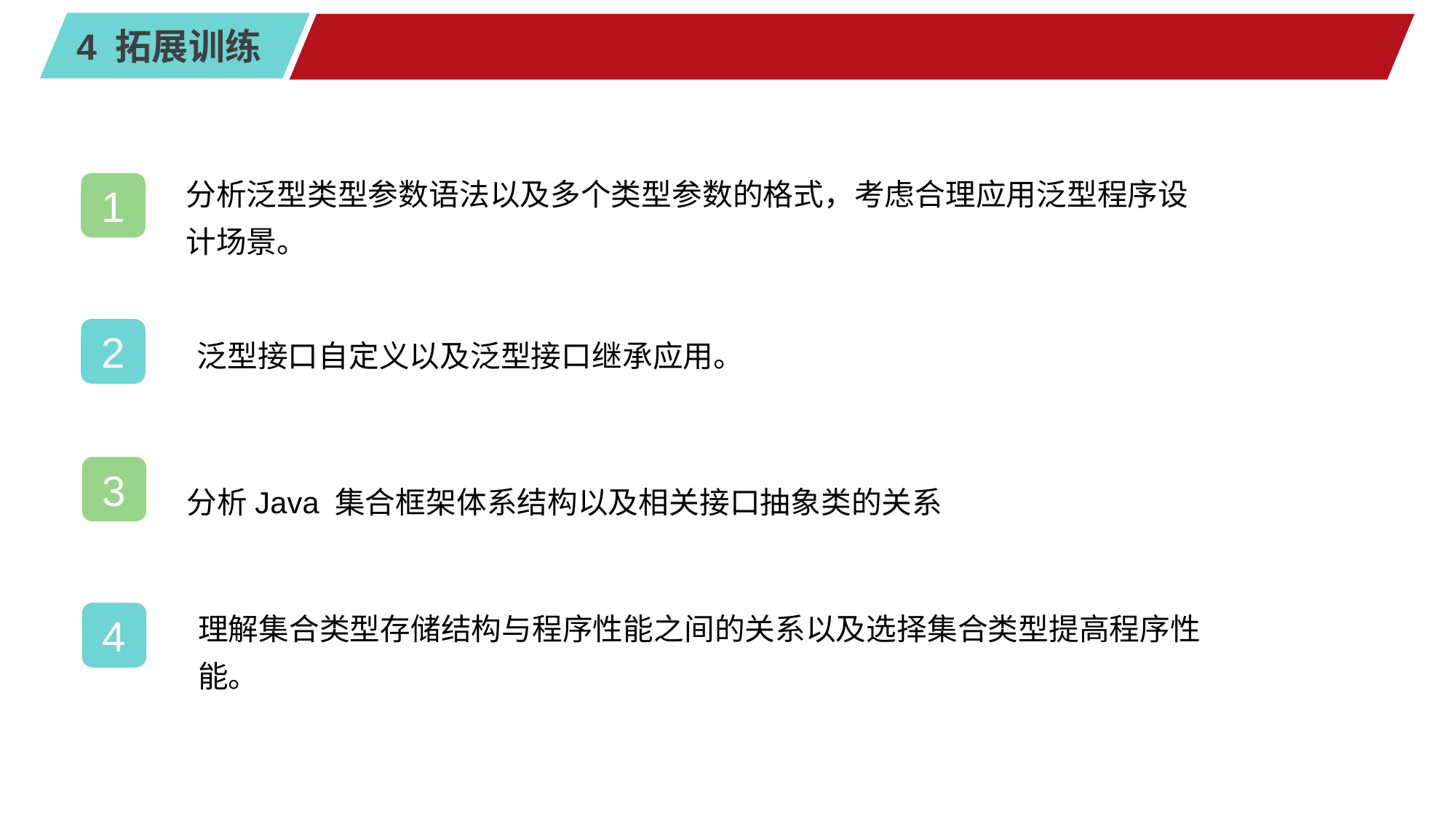

#
分析泛型类型参数语法以及多个类型参数的格式，考虑合理应用泛型程序设计场景。
1
2
泛型接口自定义以及泛型接口继承应用。
3
分析Java 集合框架体系结构以及相关接口抽象类的关系
理解集合类型存储结构与程序性能之间的关系以及选择集合类型提高程序性能。
4